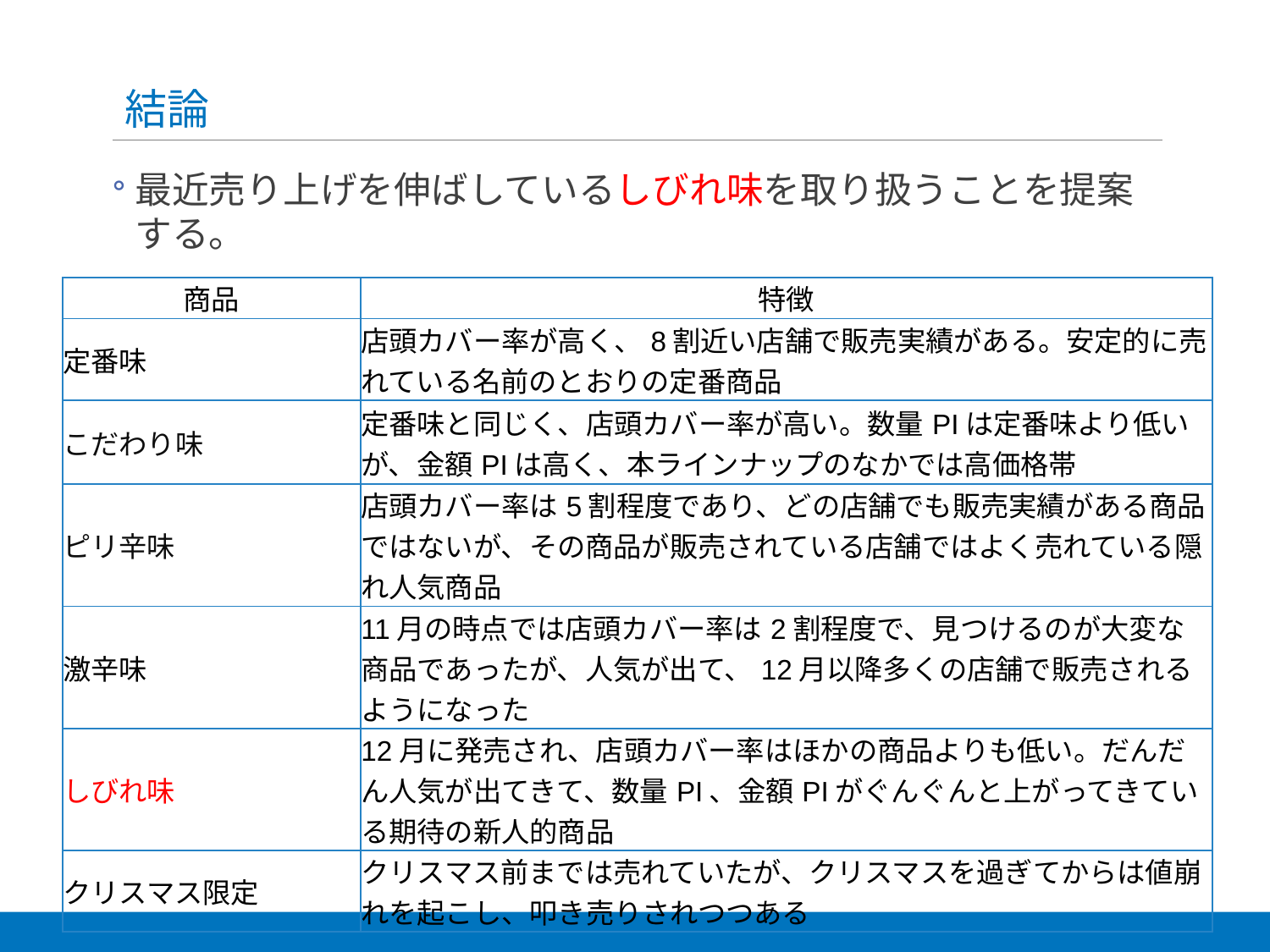

# 結論
最近売り上げを伸ばしているしびれ味を取り扱うことを提案する。
| 商品 | 特徴 |
| --- | --- |
| 定番味 | 店頭カバー率が高く、8割近い店舗で販売実績がある。安定的に売れている名前のとおりの定番商品 |
| こだわり味 | 定番味と同じく、店頭カバー率が高い。数量PIは定番味より低いが、金額PIは高く、本ラインナップのなかでは高価格帯 |
| ピリ辛味 | 店頭カバー率は5割程度であり、どの店舗でも販売実績がある商品ではないが、その商品が販売されている店舗ではよく売れている隠れ人気商品 |
| 激辛味 | 11月の時点では店頭カバー率は2割程度で、見つけるのが大変な商品であったが、人気が出て、12月以降多くの店舗で販売されるようになった |
| しびれ味 | 12月に発売され、店頭カバー率はほかの商品よりも低い。だんだん人気が出てきて、数量PI、金額PIがぐんぐんと上がってきている期待の新人的商品 |
| クリスマス限定 | クリスマス前までは売れていたが、クリスマスを過ぎてからは値崩れを起こし、叩き売りされつつある |